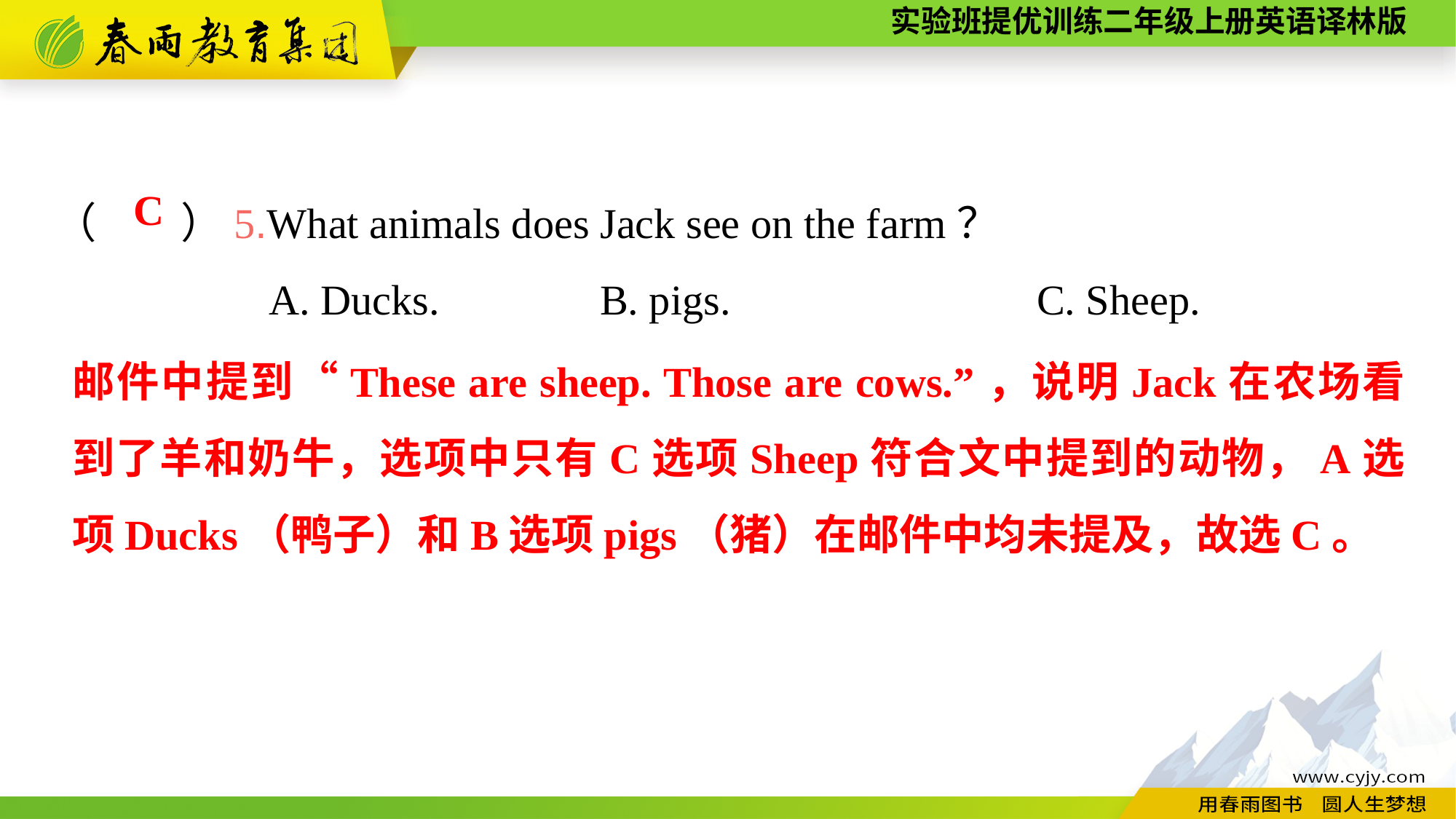

（　　）5.What animals does Jack see on the farm？
A. Ducks.		B. pigs.			C. Sheep.
C
邮件中提到“These are sheep. Those are cows.”，说明Jack在农场看到了羊和奶牛，选项中只有C选项Sheep符合文中提到的动物，A选项Ducks（鸭子）和B选项pigs（猪）在邮件中均未提及，故选C。